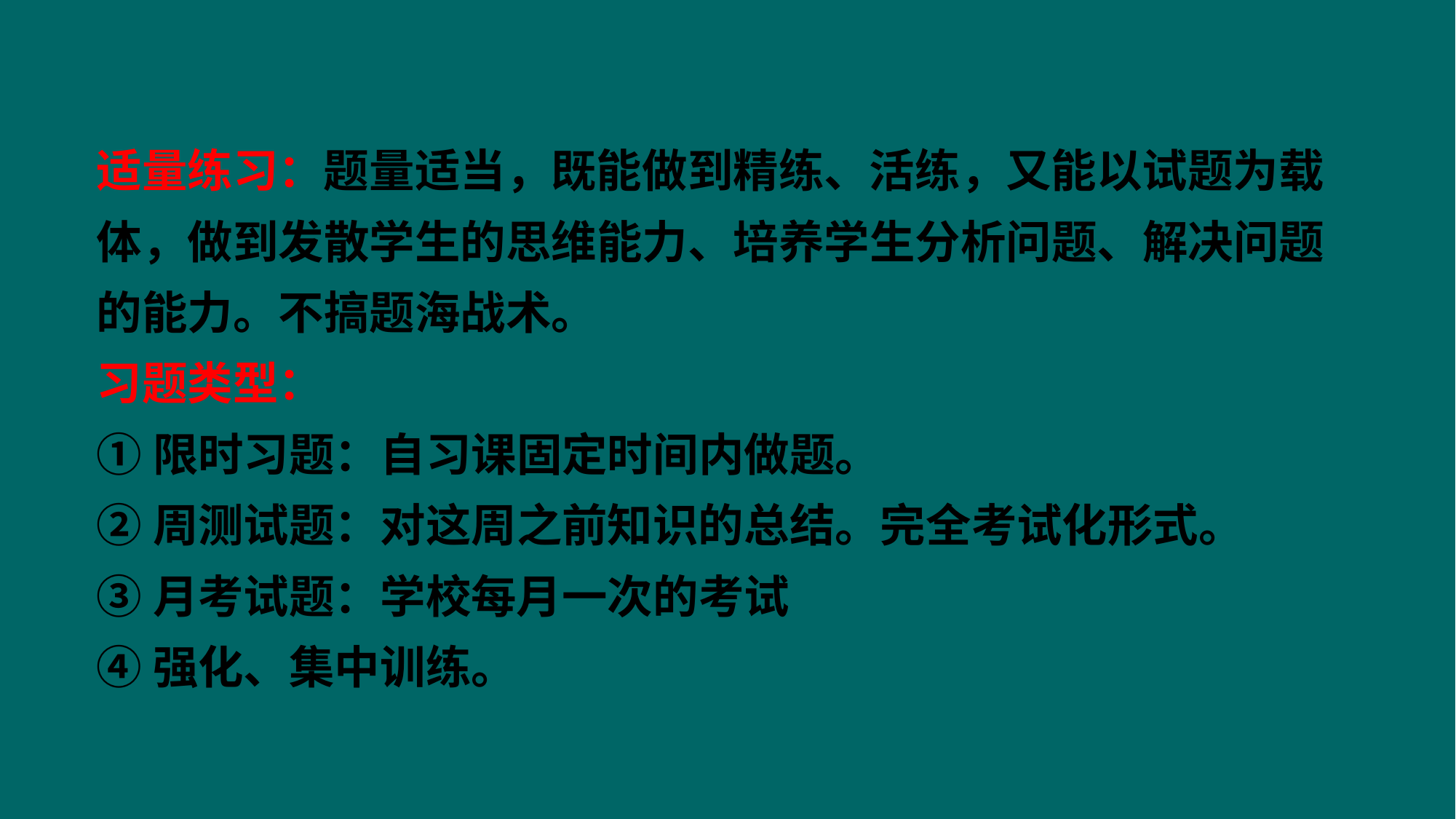

适量练习：题量适当，既能做到精练、活练，又能以试题为载体，做到发散学生的思维能力、培养学生分析问题、解决问题的能力。不搞题海战术。
习题类型：
①限时习题：自习课固定时间内做题。
②周测试题：对这周之前知识的总结。完全考试化形式。
③月考试题：学校每月一次的考试
④强化、集中训练。